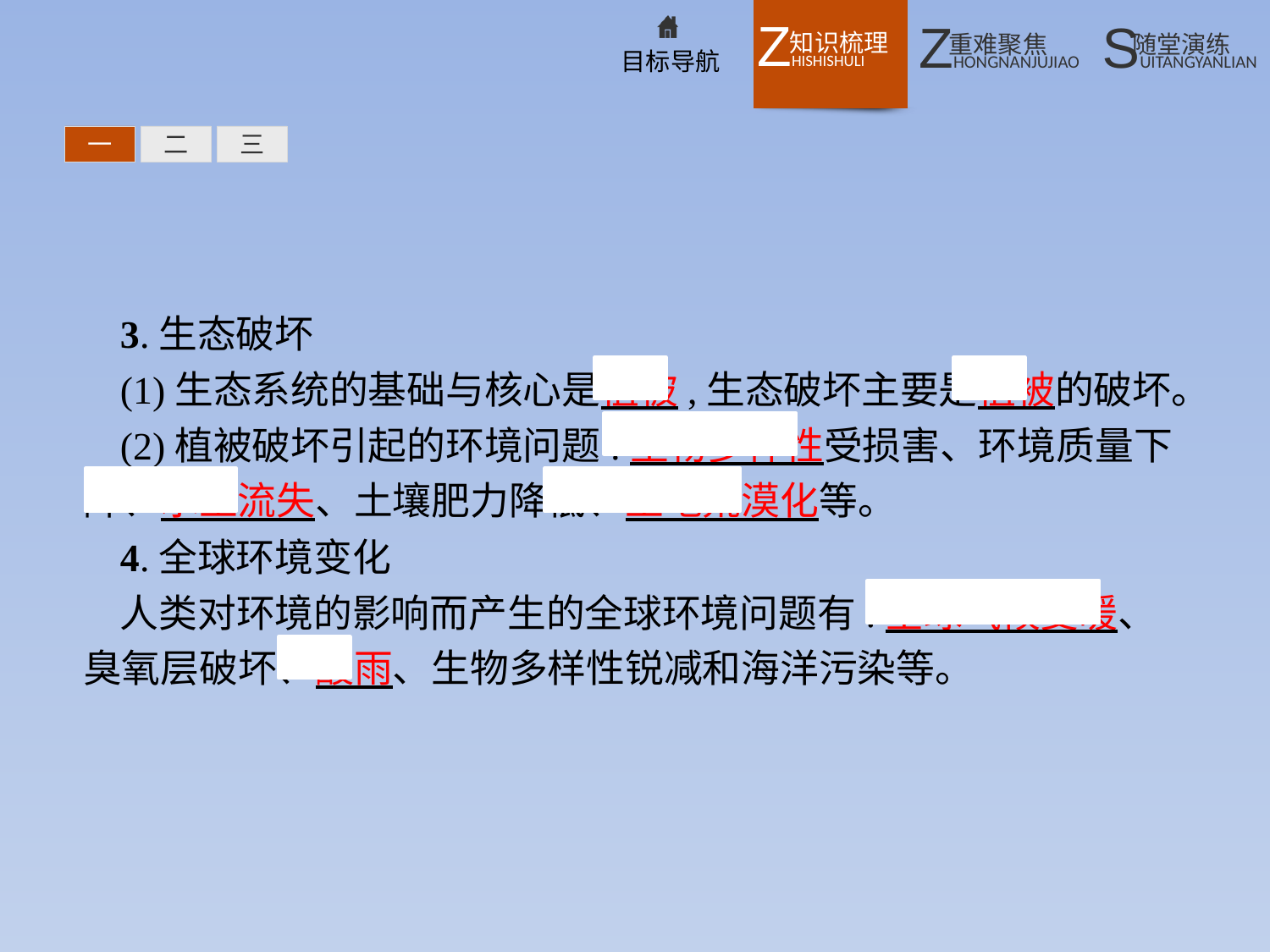

一
二
三
3.生态破坏
(1)生态系统的基础与核心是植被,生态破坏主要是植被的破坏。
(2)植被破坏引起的环境问题:生物多样性受损害、环境质量下降、水土流失、土壤肥力降低、土地荒漠化等。
4.全球环境变化
人类对环境的影响而产生的全球环境问题有:全球气候变暖、臭氧层破坏、酸雨、生物多样性锐减和海洋污染等。